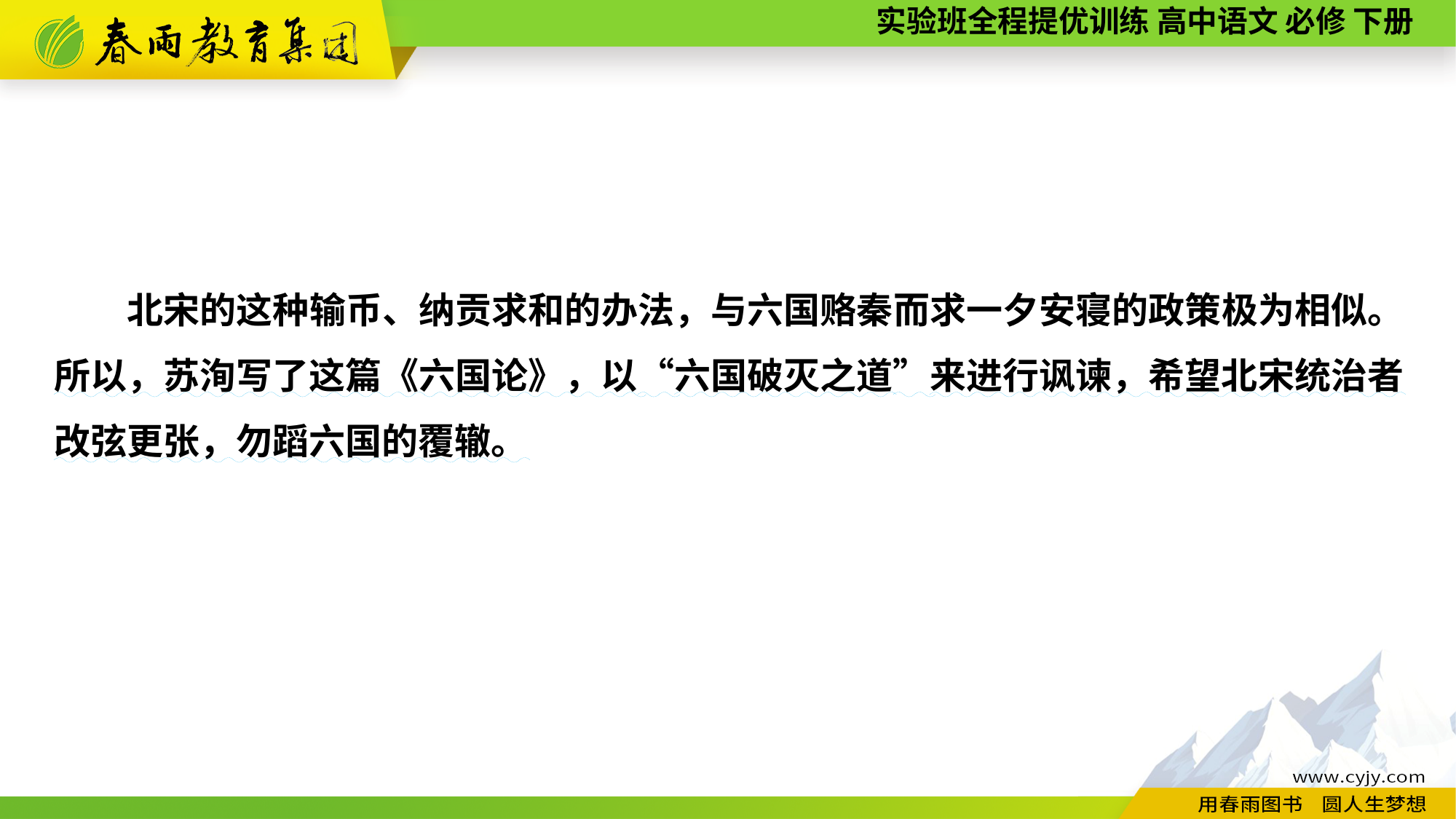

北宋的这种输币、纳贡求和的办法，与六国赂秦而求一夕安寝的政策极为相似。所以，苏洵写了这篇《六国论》，以“六国破灭之道”来进行讽谏，希望北宋统治者改弦更张，勿蹈六国的覆辙。